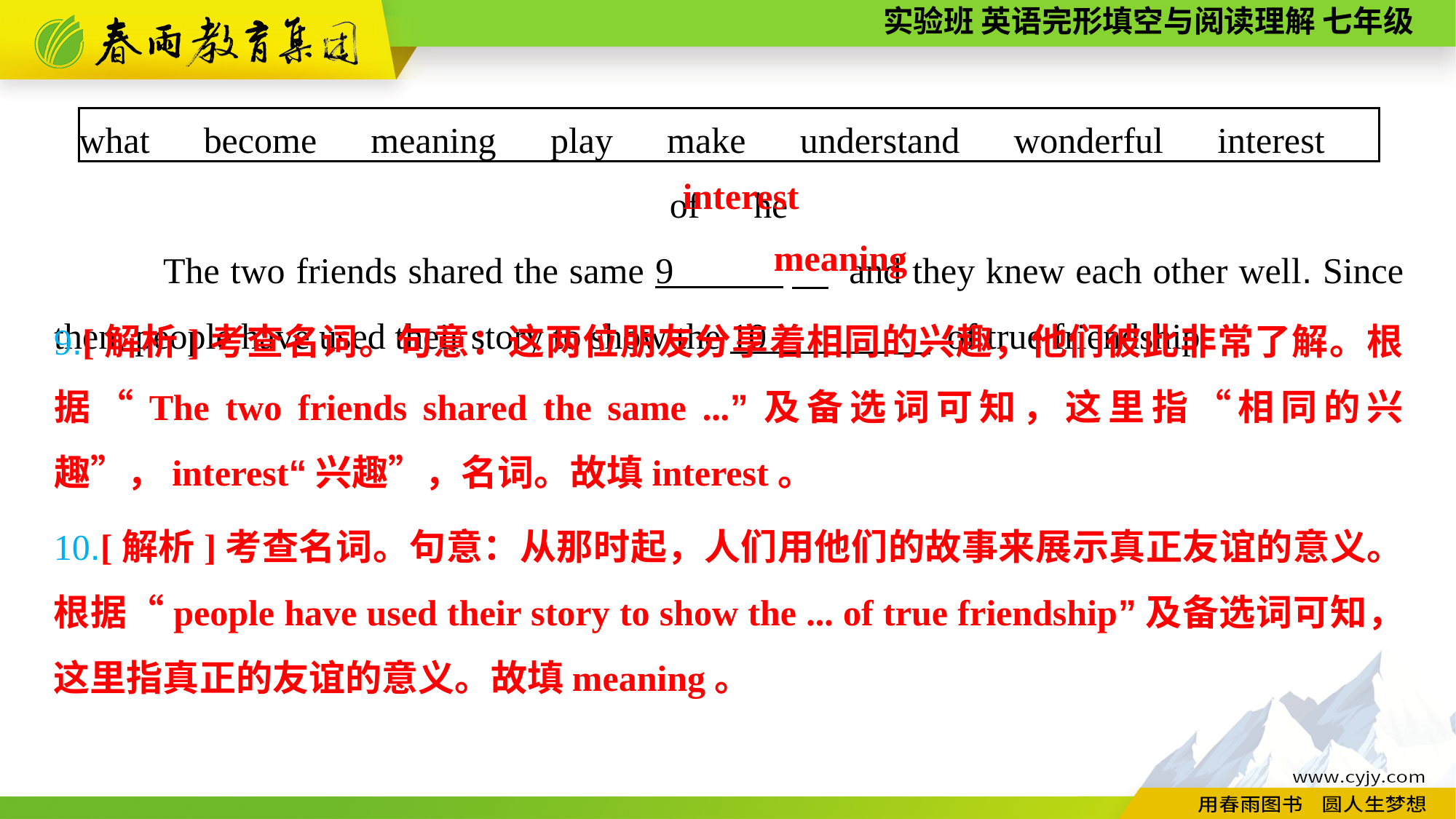

what　become　meaning　play　make　understand　wonderful　interest　of　he
The two friends shared the same 9          　 and they knew each other well. Since then, people have used their story to show the 10             　 of true friendship.

 interest
meaning
9.[解析]考查名词。句意：这两位朋友分享着相同的兴趣，他们彼此非常了解。根据“The two friends shared the same ...”及备选词可知，这里指“相同的兴趣”，interest“兴趣”，名词。故填interest。
10.[解析]考查名词。句意：从那时起，人们用他们的故事来展示真正友谊的意义。根据“people have used their story to show the ... of true friendship”及备选词可知，这里指真正的友谊的意义。故填meaning。